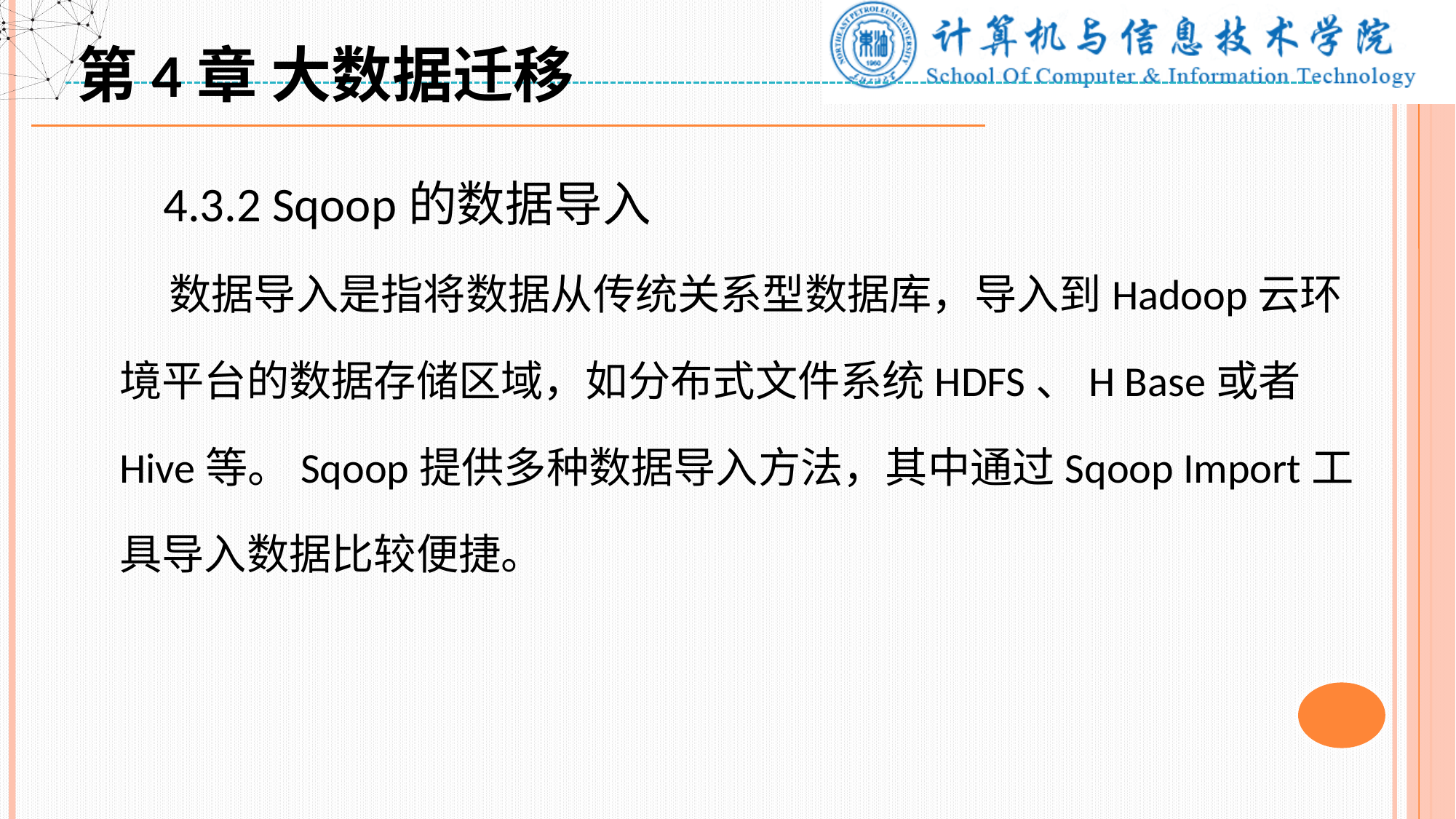

第4章 大数据迁移
    4.3.2 Sqoop的数据导入
     数据导入是指将数据从传统关系型数据库，导入到Hadoop云环境平台的数据存储区域，如分布式文件系统HDFS、H Base或者Hive等。Sqoop提供多种数据导入方法，其中通过Sqoop Import工具导入数据比较便捷。